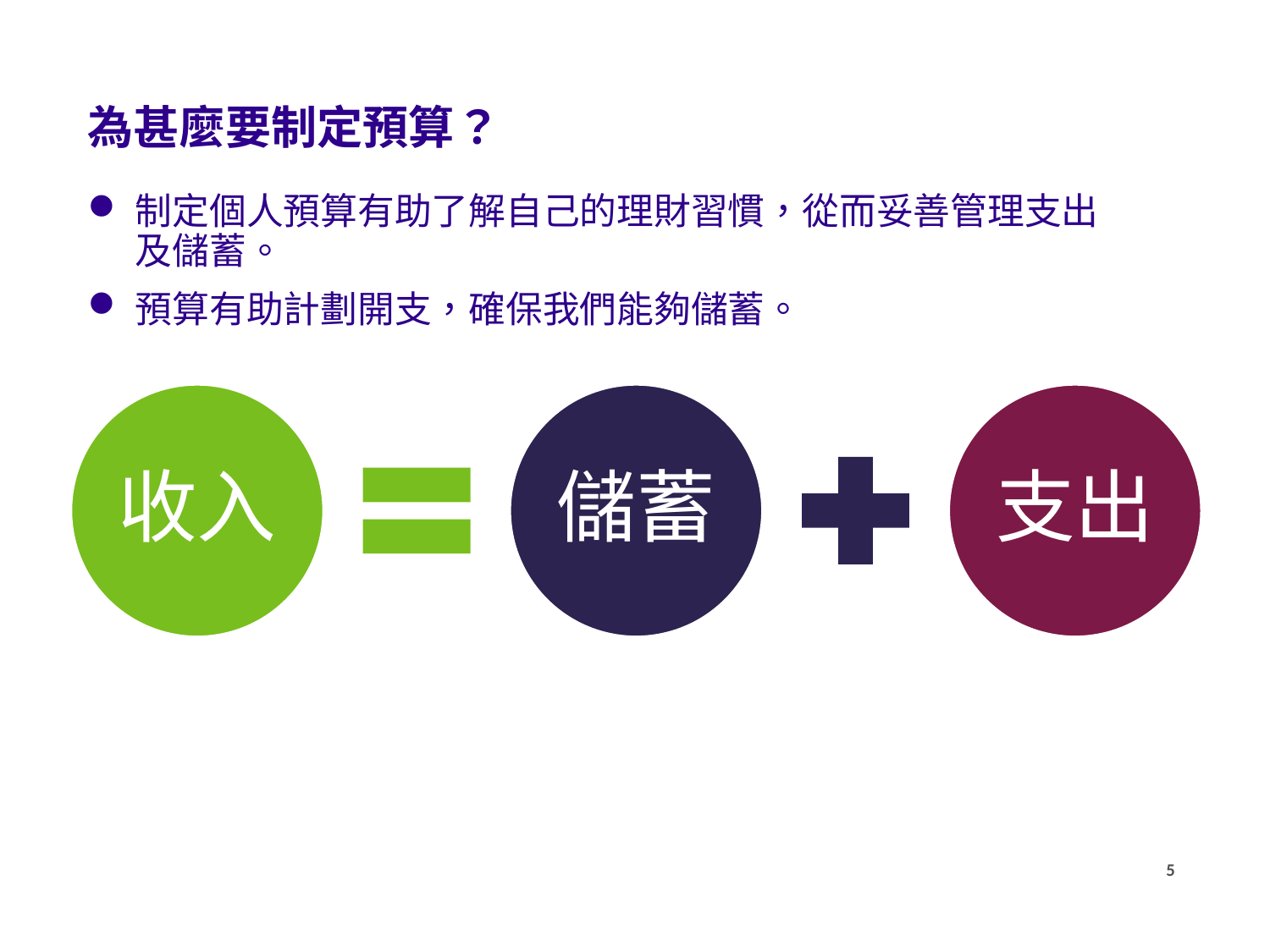

為甚麼要制定預算？
制定個人預算有助了解自己的理財習慣，從而妥善管理支出及儲蓄。
預算有助計劃開支，確保我們能夠儲蓄。
收入

儲蓄

支出